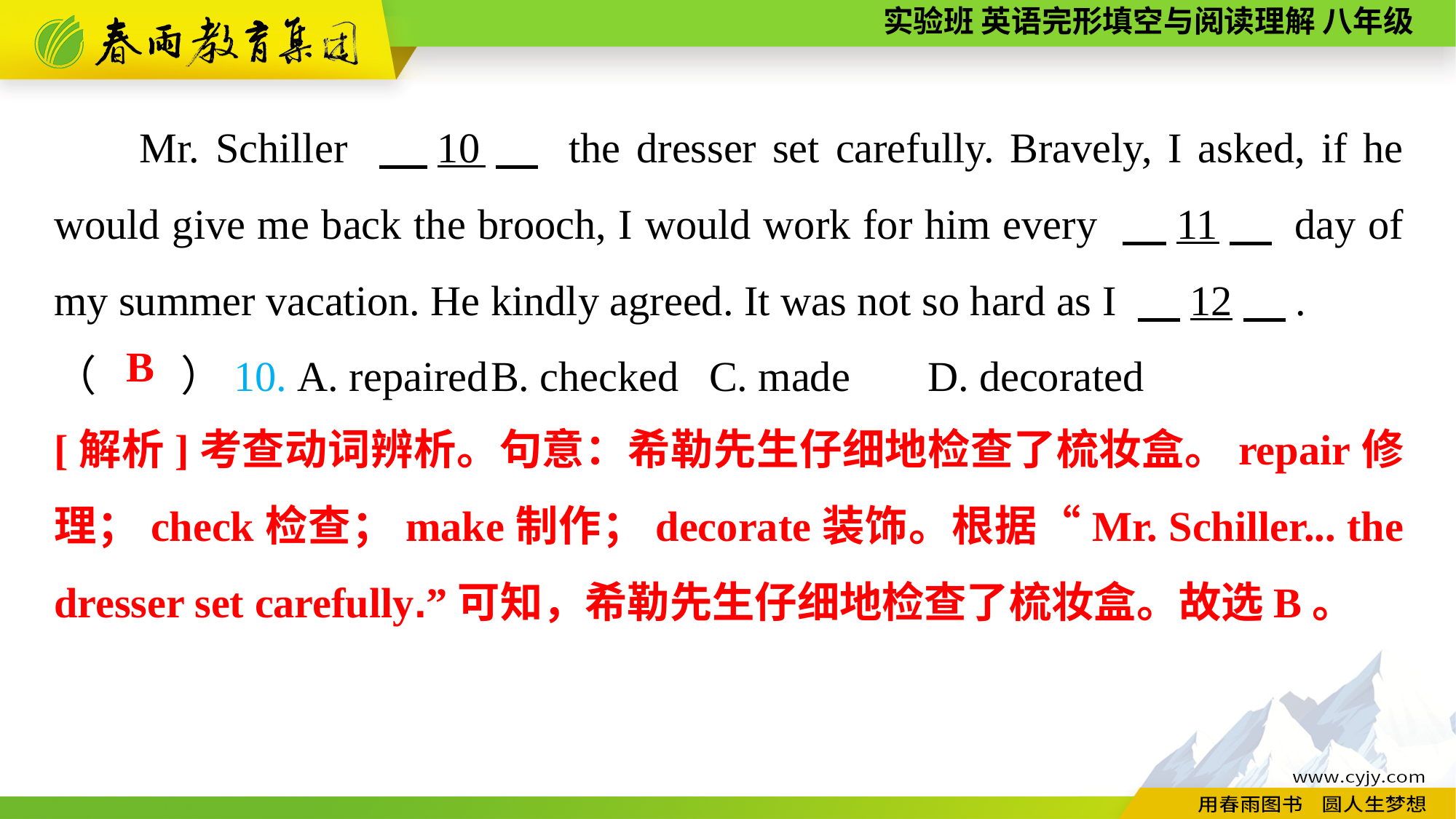

Mr. Schiller 　10　 the dresser set carefully. Bravely, I asked, if he would give me back the brooch, I would work for him every 　11　 day of my summer vacation. He kindly agreed. It was not so hard as I 　12　.
（　　）10. A. repaired	B. checked	C. made	D. decorated
B
[解析]考查动词辨析。句意：希勒先生仔细地检查了梳妆盒。repair修理；check检查；make制作；decorate装饰。根据“Mr. Schiller... the dresser set carefully.”可知，希勒先生仔细地检查了梳妆盒。故选B。